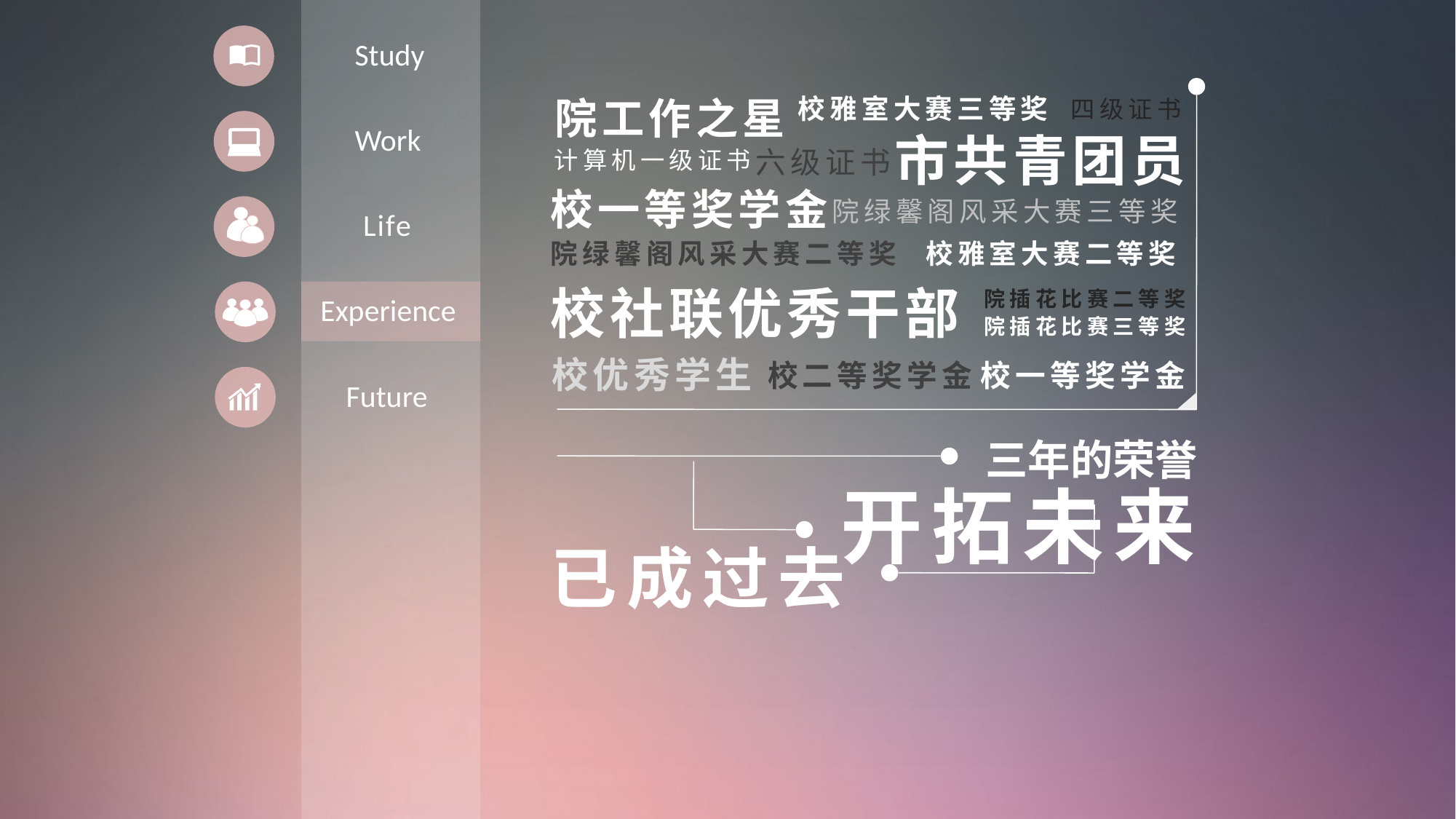

Study

院工作之星
校雅室大赛三等奖
四级证书

Work
市共青团员
六级证书
计算机一级证书
校一等奖学金
院绿馨阁风采大赛三等奖

Life
院绿馨阁风采大赛二等奖
校雅室大赛二等奖
校社联优秀干部
院插花比赛二等奖

Experience
院插花比赛三等奖
校优秀学生
校二等奖学金
校一等奖学金

Future

三年的荣誉

开拓未来

已成过去